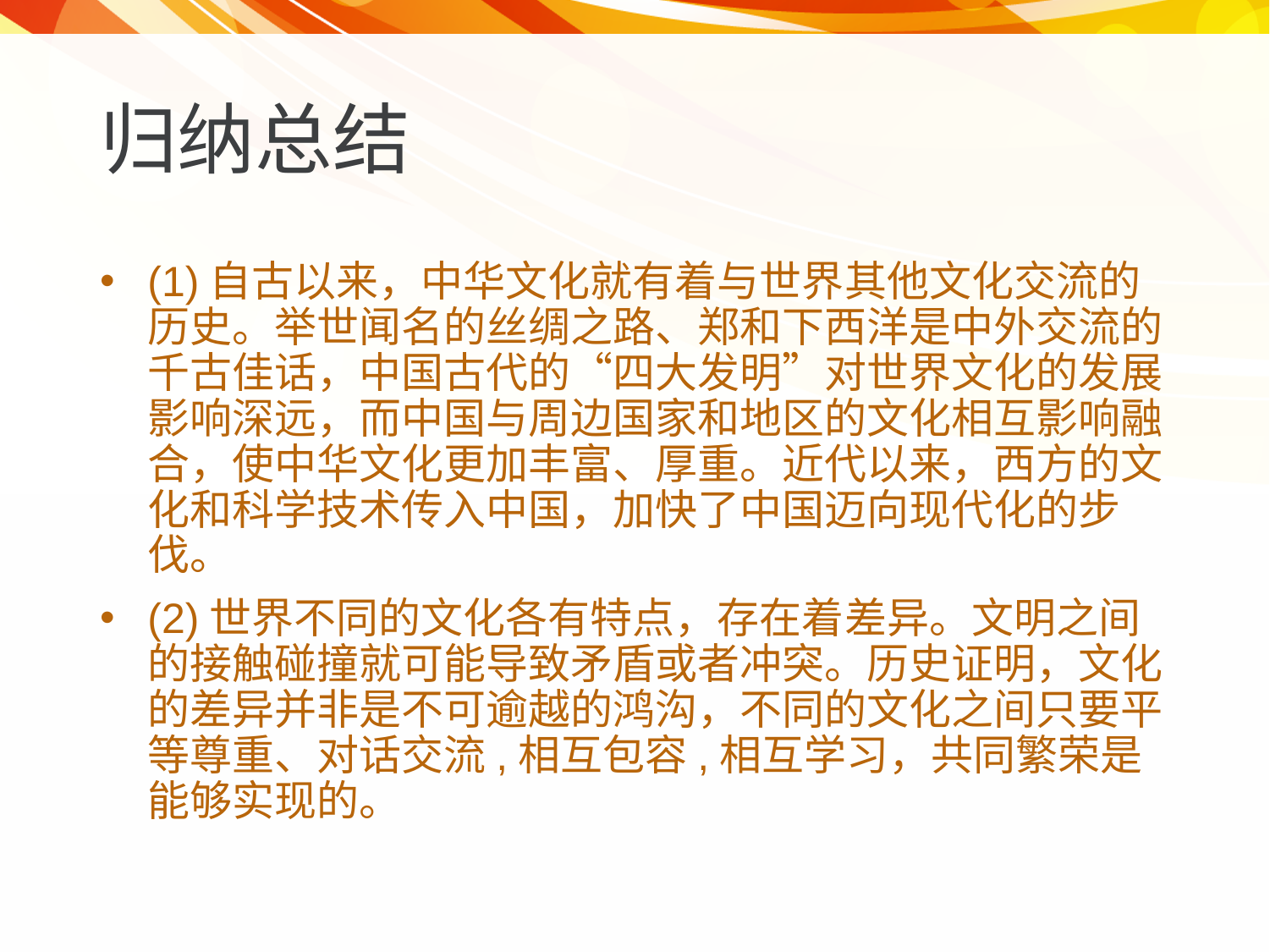

# 归纳总结
(1)自古以来，中华文化就有着与世界其他文化交流的历史。举世闻名的丝绸之路、郑和下西洋是中外交流的千古佳话，中国古代的“四大发明”对世界文化的发展影响深远，而中国与周边国家和地区的文化相互影响融合，使中华文化更加丰富、厚重。近代以来，西方的文化和科学技术传入中国，加快了中国迈向现代化的步伐。
(2)世界不同的文化各有特点，存在着差异。文明之间的接触碰撞就可能导致矛盾或者冲突。历史证明，文化的差异并非是不可逾越的鸿沟，不同的文化之间只要平等尊重、对话交流,相互包容,相互学习，共同繁荣是能够实现的。